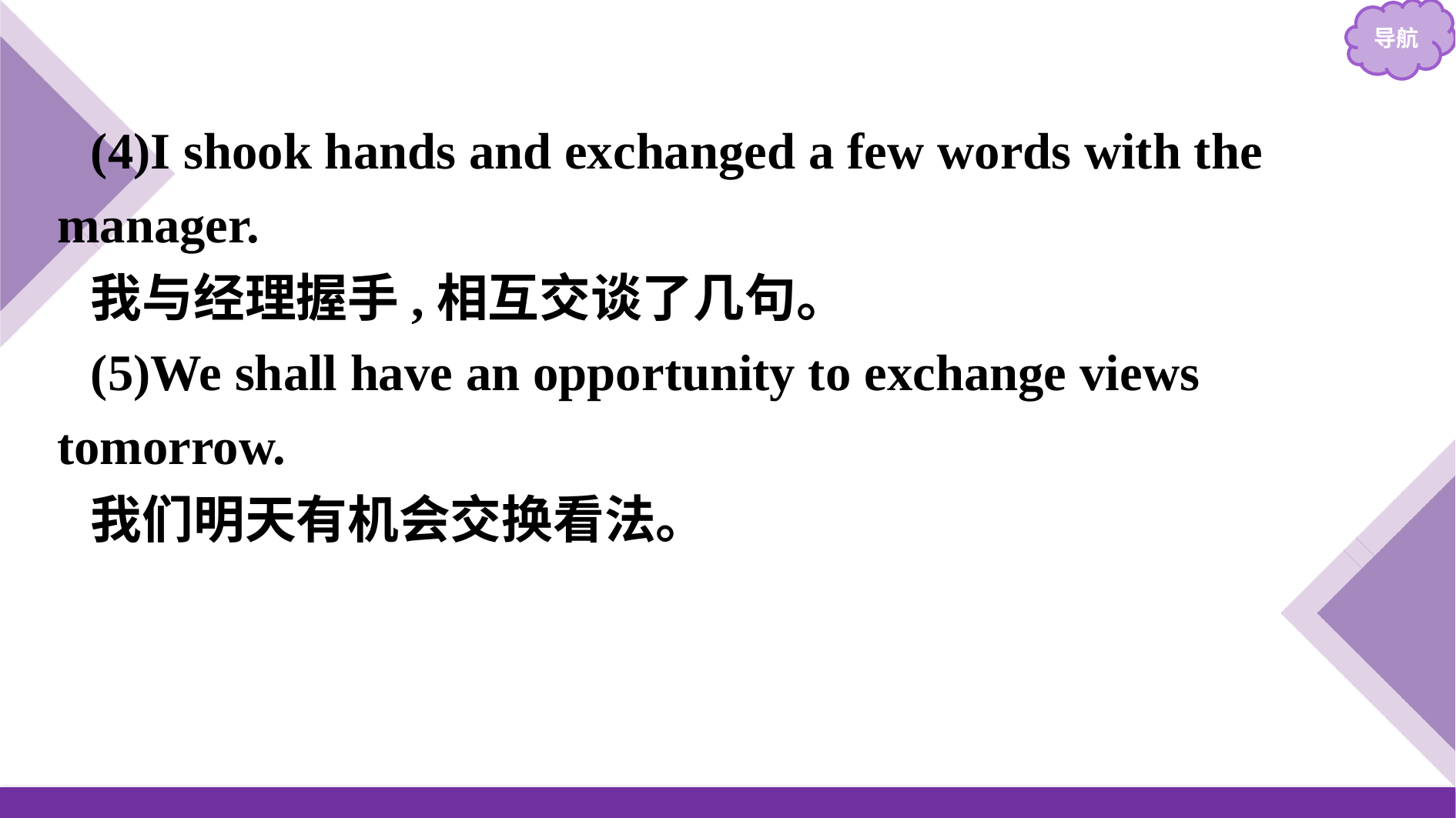

(4)I shook hands and exchanged a few words with the manager.
我与经理握手,相互交谈了几句。
(5)We shall have an opportunity to exchange views tomorrow.
我们明天有机会交换看法。